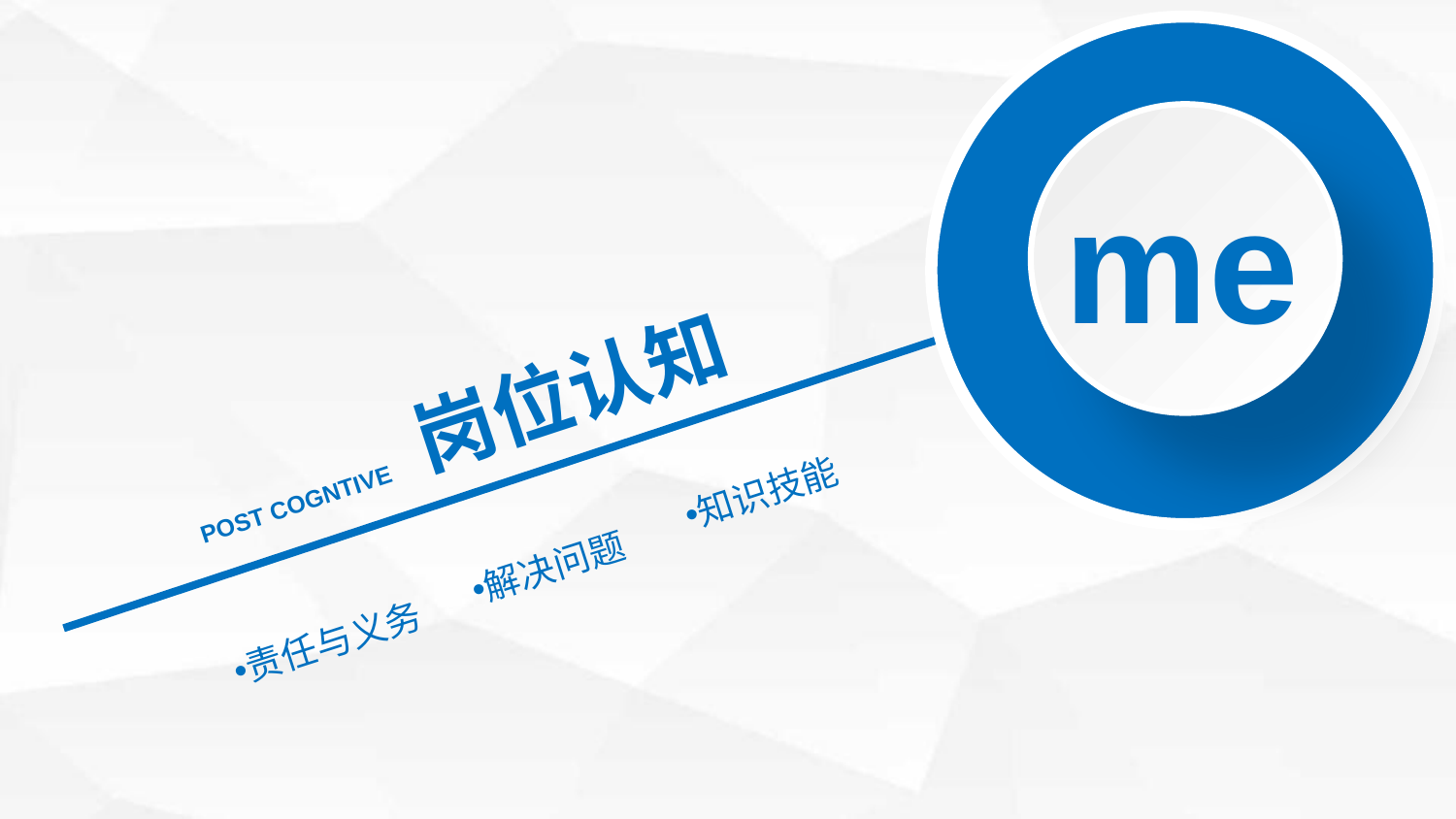

me
岗位认知
知识技能

POST COGNTIVE
解决问题
责任与义务
延迟符号